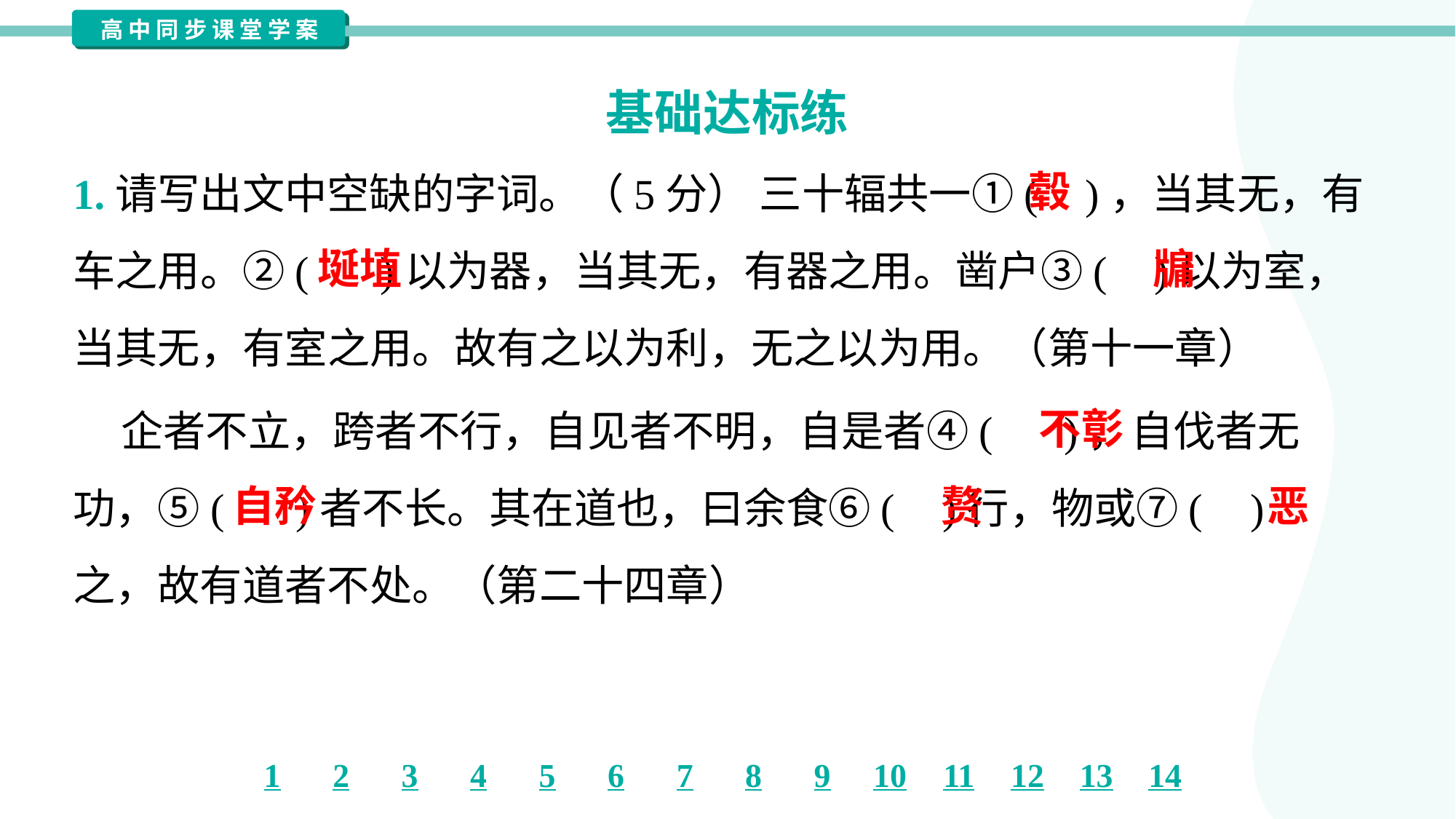

基础达标练
1.请写出文中空缺的字词。（5分） 三十辐共一①(    )，当其无，有
车之用。②(      )以为器，当其无，有器之用。凿户③(    )以为室，
当其无，有室之用。故有之以为利，无之以为用。（第十一章）
毂
埏埴
牖
    企者不立，跨者不行，自见者不明，自是者④(      )，自伐者无
功，⑤(      )者不长。其在道也，曰余食⑥(    )行，物或⑦(    )
之，故有道者不处。（第二十四章）
不彰
自矜
赘
恶